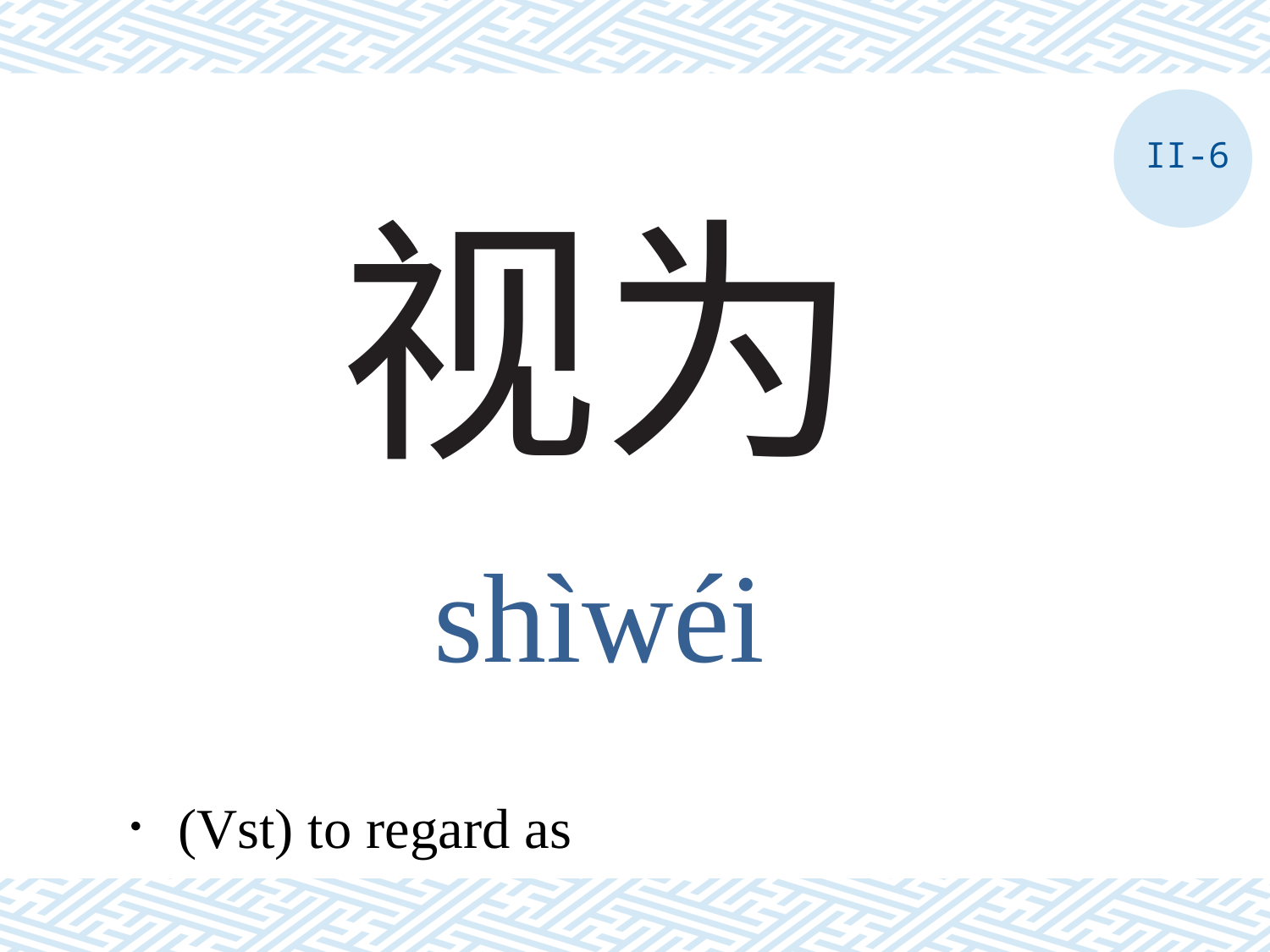

II-6

# 视为
shìwéi
．(Vst) to regard as